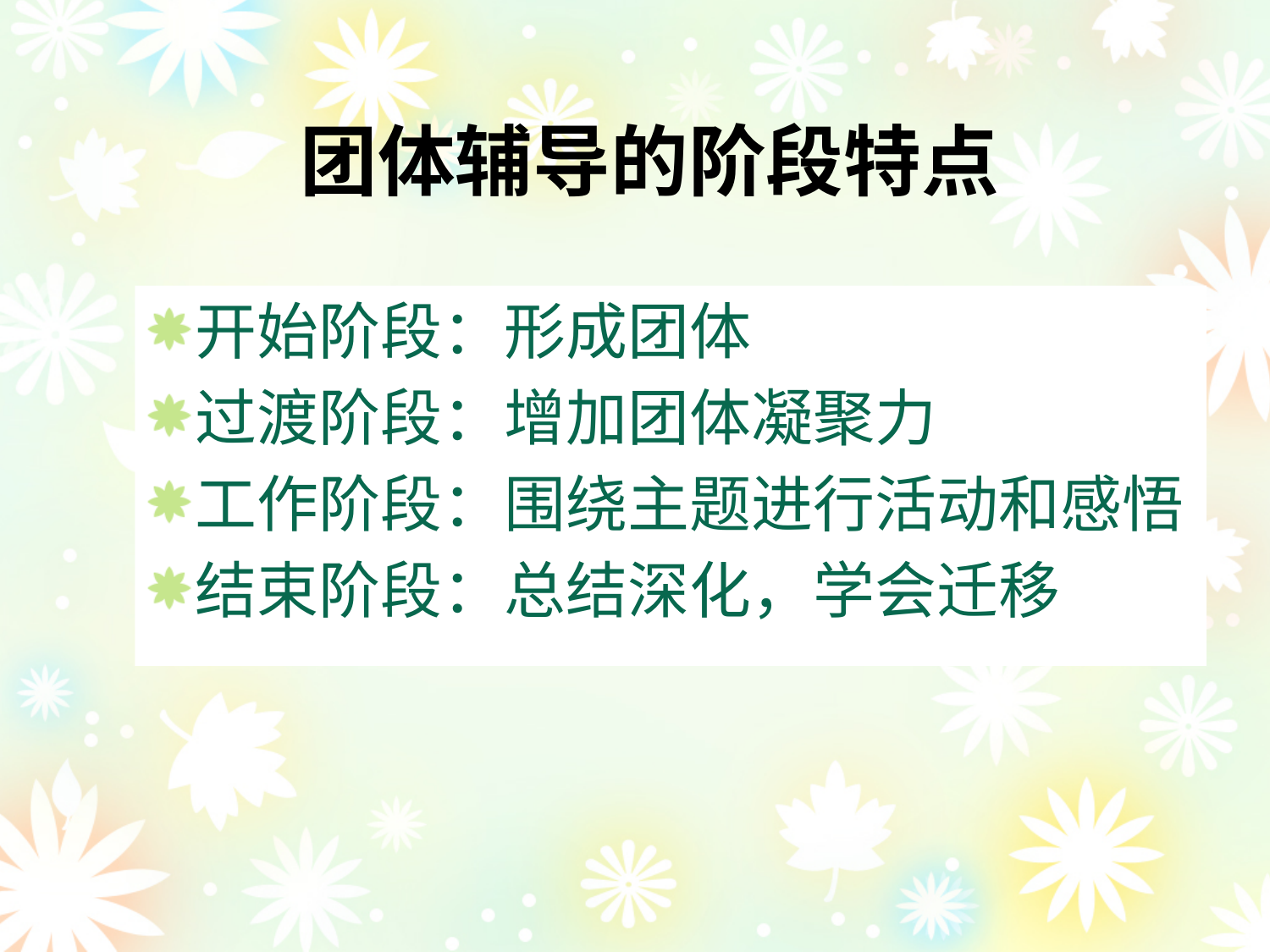

团体辅导的阶段特点
开始阶段：形成团体
过渡阶段：增加团体凝聚力
工作阶段：围绕主题进行活动和感悟
结束阶段：总结深化，学会迁移